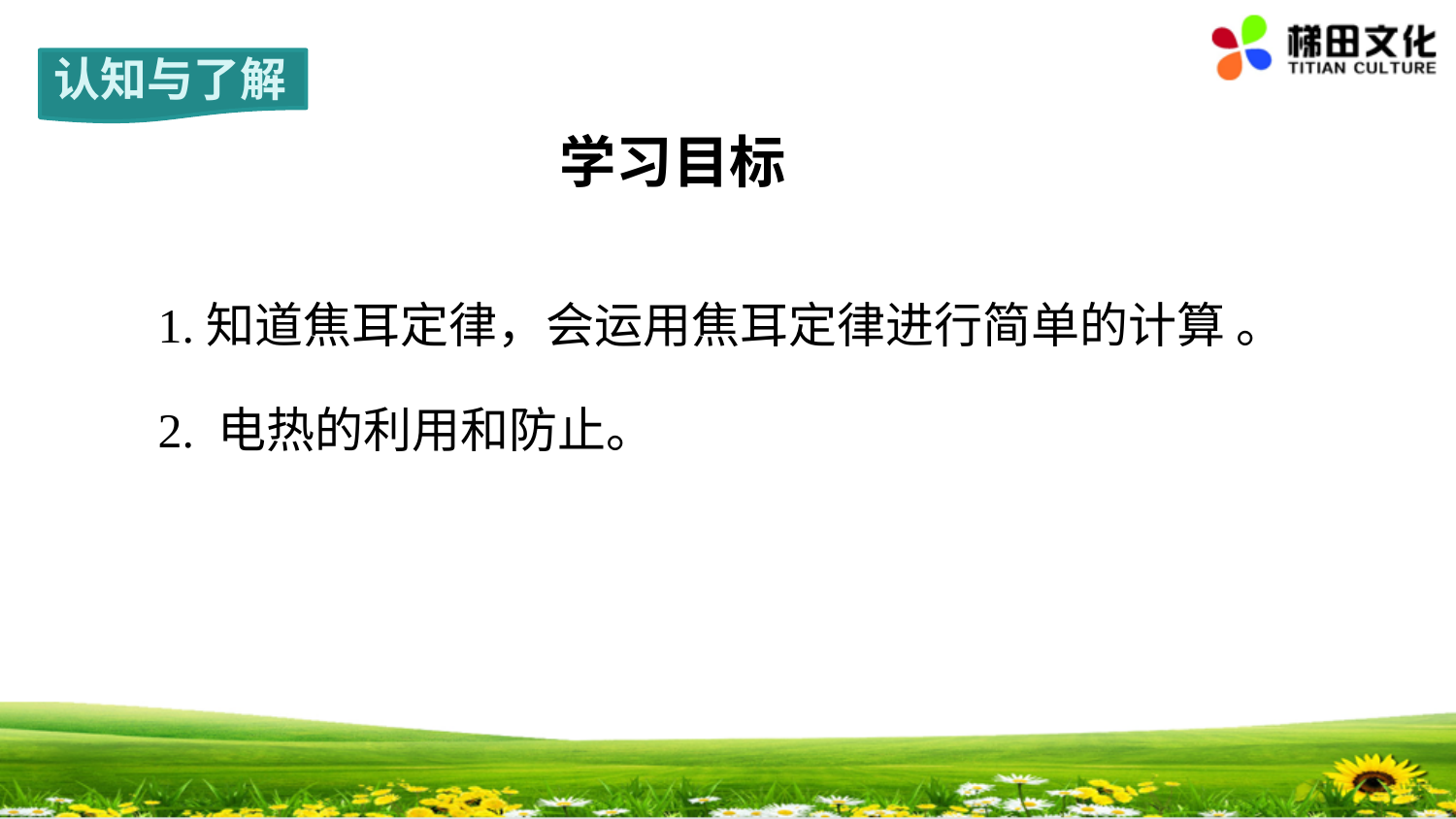

认知与了解

学习目标
1.知道焦耳定律，会运用焦耳定律进行简单的计算 。
2. 电热的利用和防止。